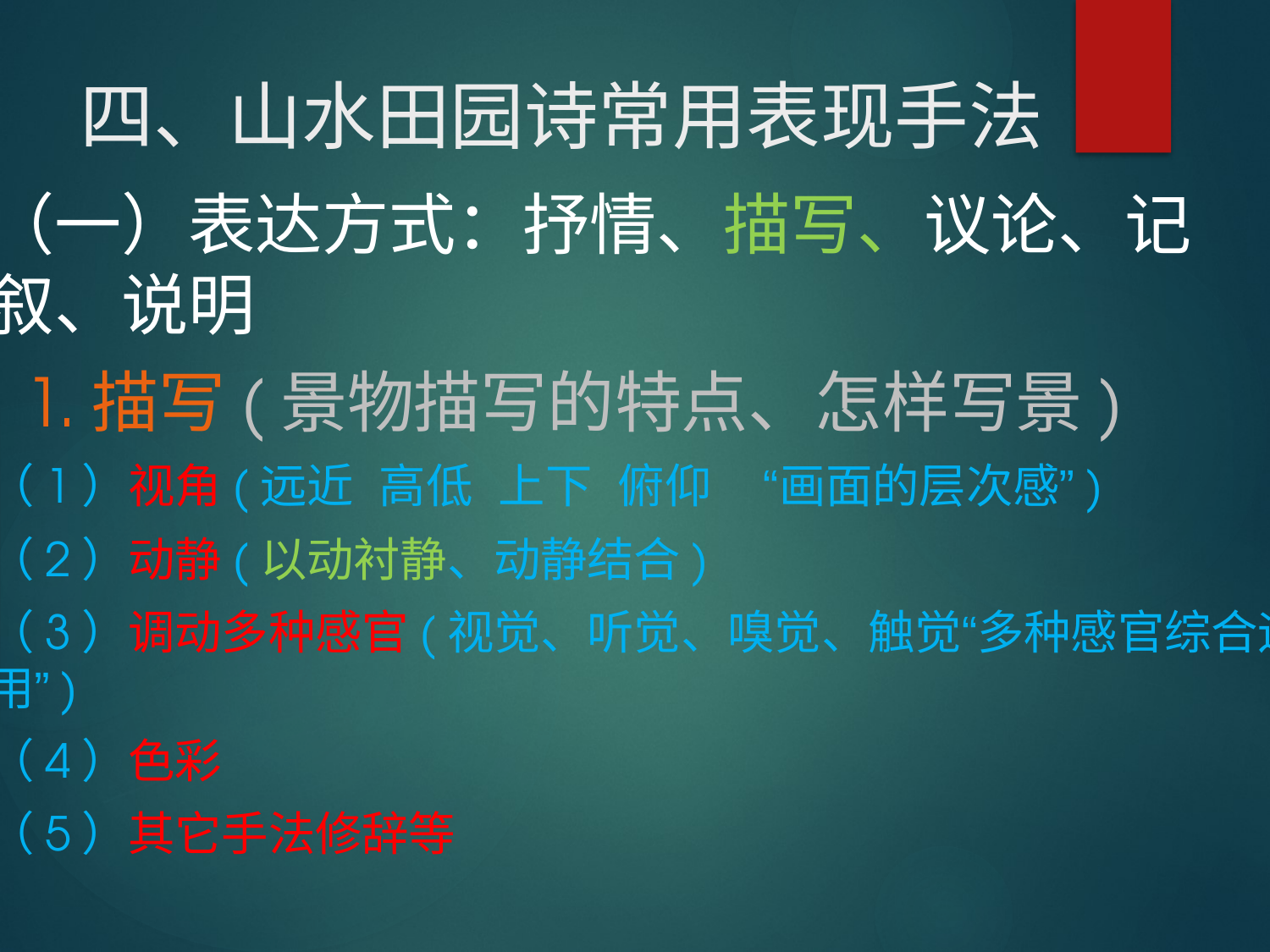

# 四、山水田园诗常用表现手法
（一）表达方式：抒情、描写、议论、记叙、说明
  1.描写(景物描写的特点、怎样写景)
（1）视角(远近  高低  上下  俯仰    “画面的层次感”)
（2）动静(以动衬静、动静结合)
（3）调动多种感官(视觉、听觉、嗅觉、触觉“多种感官综合运用”)
（4）色彩
（5）其它手法修辞等